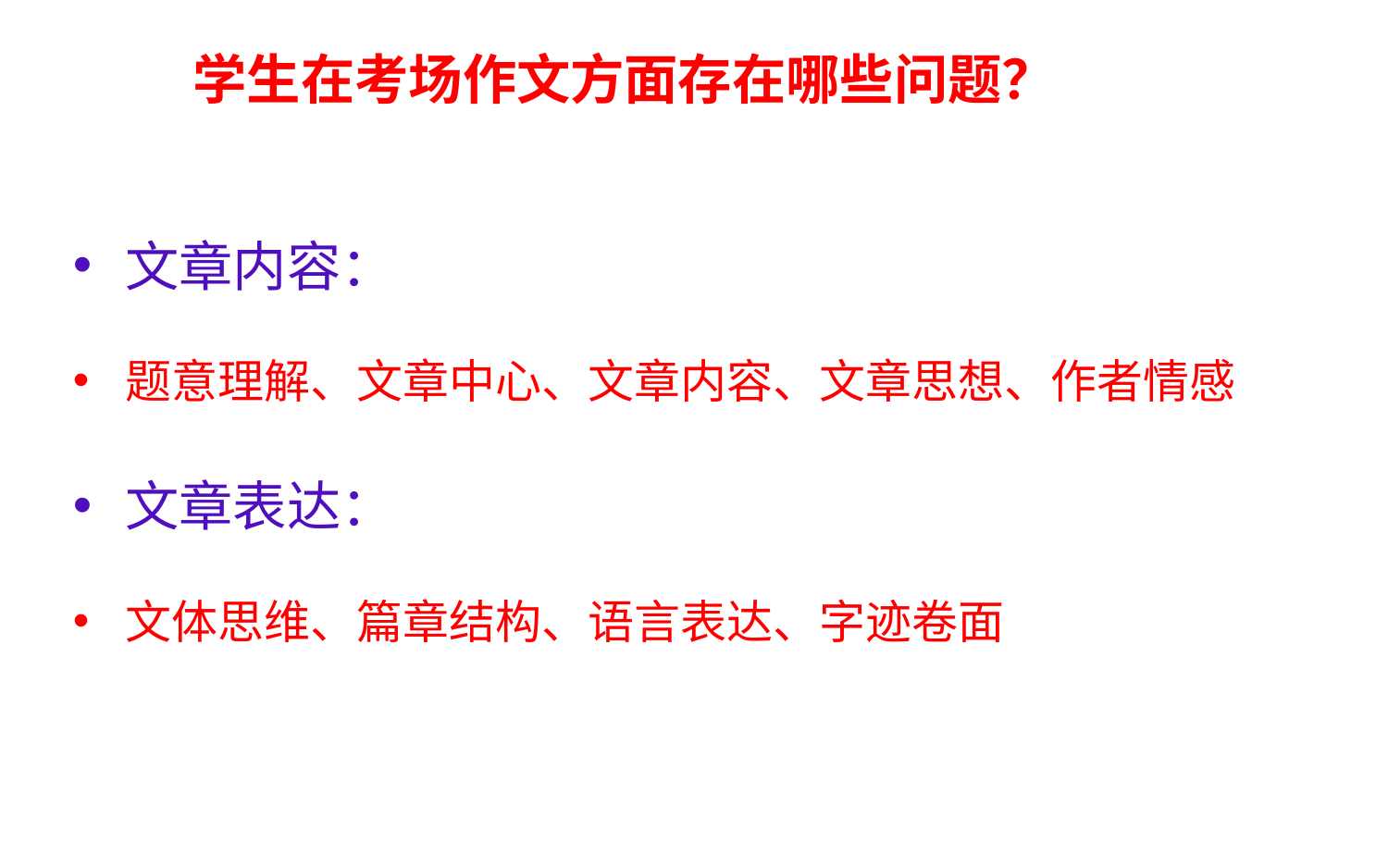

# 学生在考场作文方面存在哪些问题？
文章内容：
题意理解、文章中心、文章内容、文章思想、作者情感
文章表达：
文体思维、篇章结构、语言表达、字迹卷面